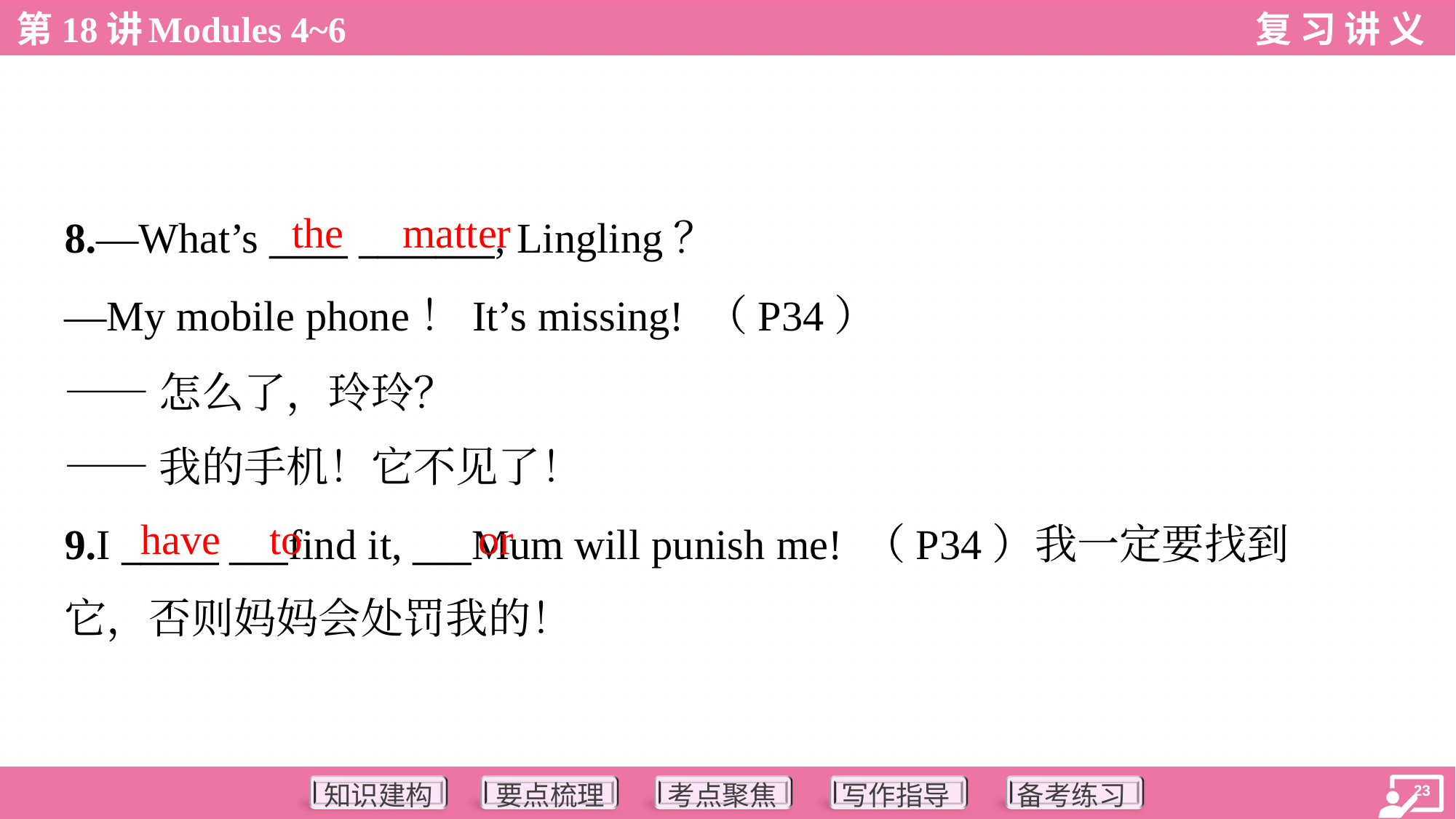

the
matter
8.—What’s ____ _______, Lingling？
—My mobile phone！It’s missing! （P34）
——怎么了，玲玲？
——我的手机！它不见了！
have
to
or
9.I _____ ___find it, ___Mum will punish me! （P34）我一定要找到
它，否则妈妈会处罚我的！